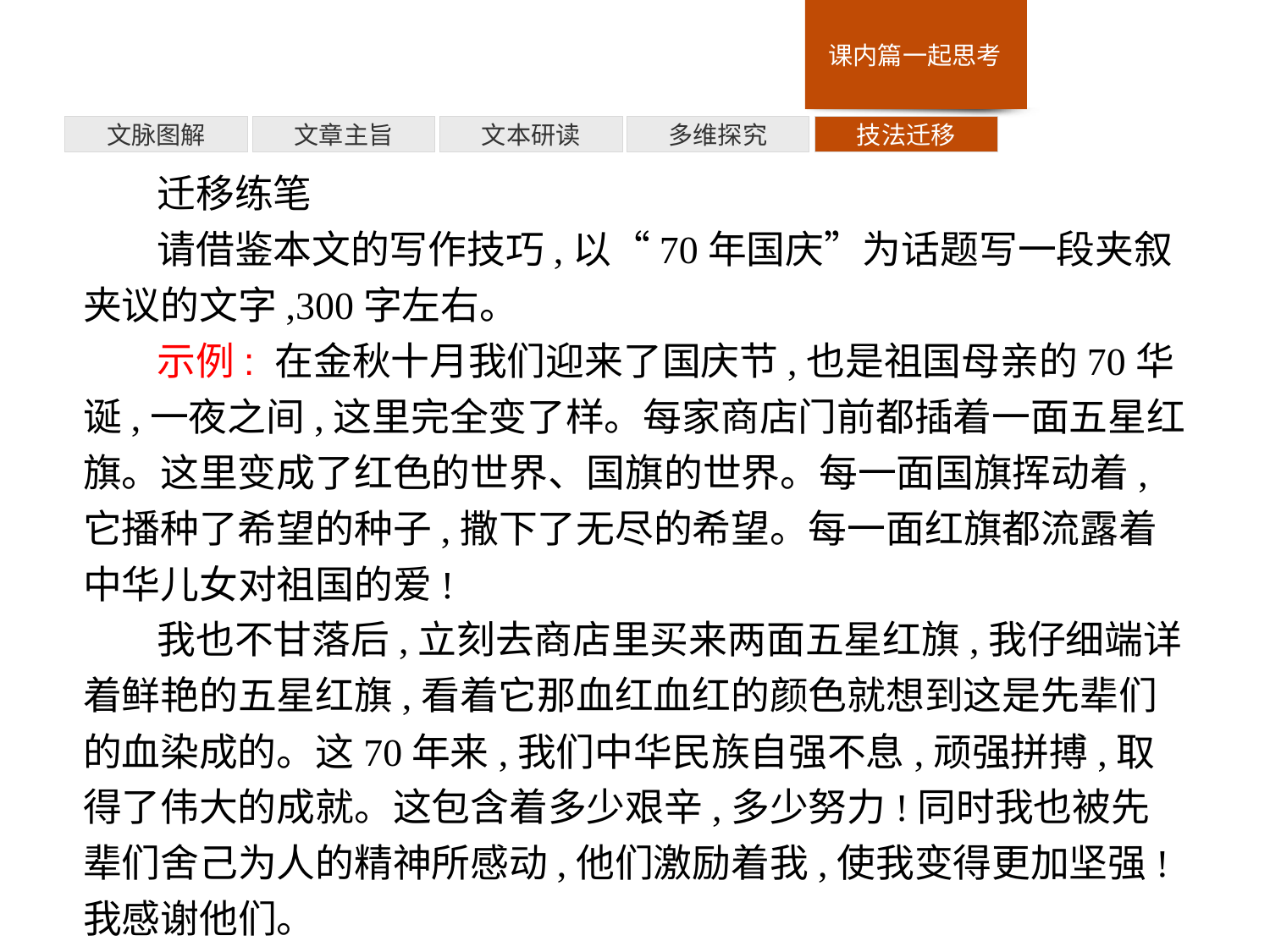

技法迁移
多维探究
文本研读
文章主旨
文脉图解
迁移练笔
请借鉴本文的写作技巧,以“70年国庆”为话题写一段夹叙夹议的文字,300字左右。
示例: 在金秋十月我们迎来了国庆节,也是祖国母亲的70华诞,一夜之间,这里完全变了样。每家商店门前都插着一面五星红旗。这里变成了红色的世界、国旗的世界。每一面国旗挥动着,它播种了希望的种子,撒下了无尽的希望。每一面红旗都流露着中华儿女对祖国的爱!
我也不甘落后,立刻去商店里买来两面五星红旗,我仔细端详着鲜艳的五星红旗,看着它那血红血红的颜色就想到这是先辈们的血染成的。这70年来,我们中华民族自强不息,顽强拼搏,取得了伟大的成就。这包含着多少艰辛,多少努力!同时我也被先辈们舍己为人的精神所感动,他们激励着我,使我变得更加坚强!我感谢他们。
我真诚地希望伟大的祖国越来越富强,越来越繁荣!